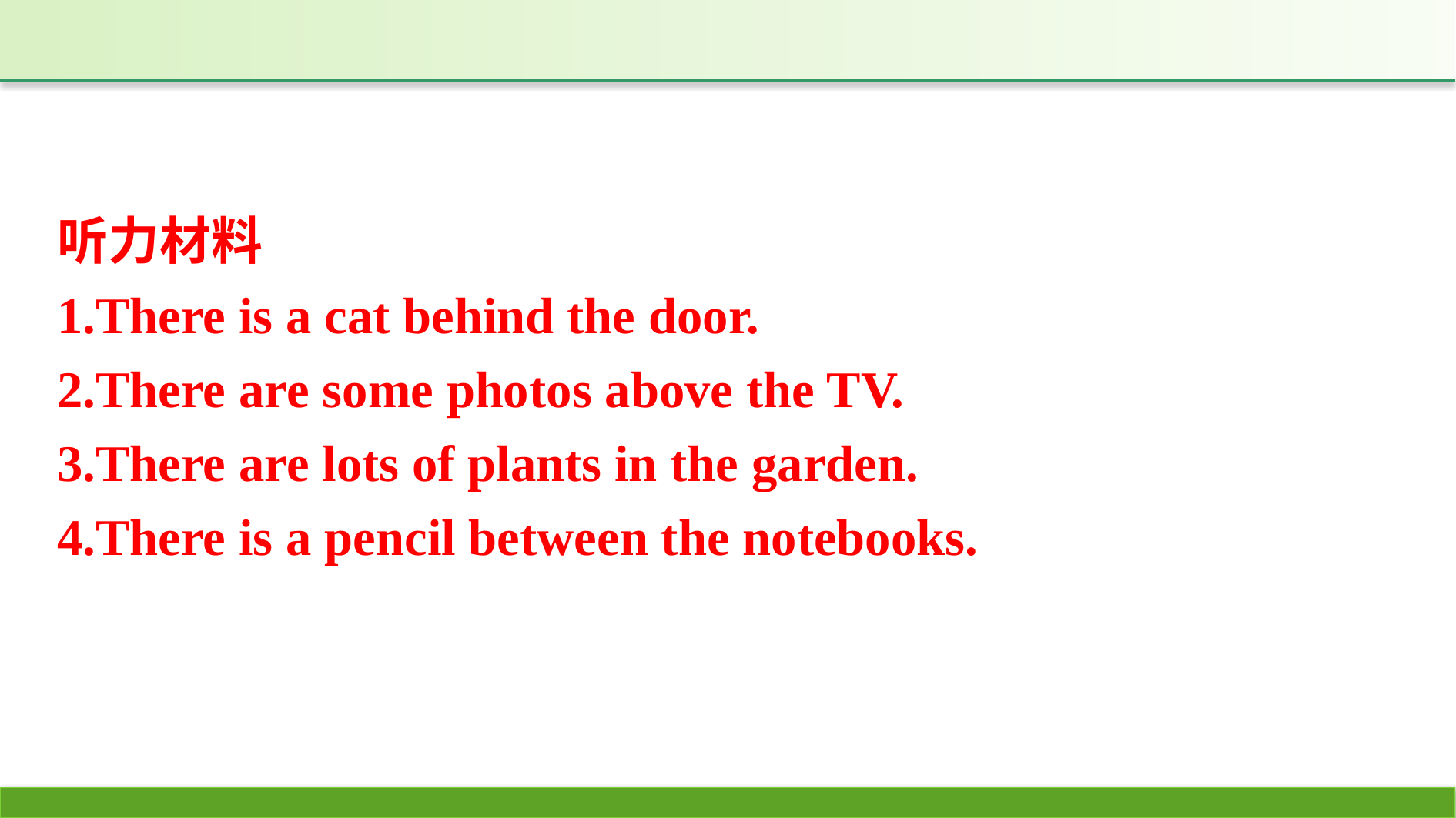

听力材料
1.There is a cat behind the door.
2.There are some photos above the TV.
3.There are lots of plants in the garden.
4.There is a pencil between the notebooks.